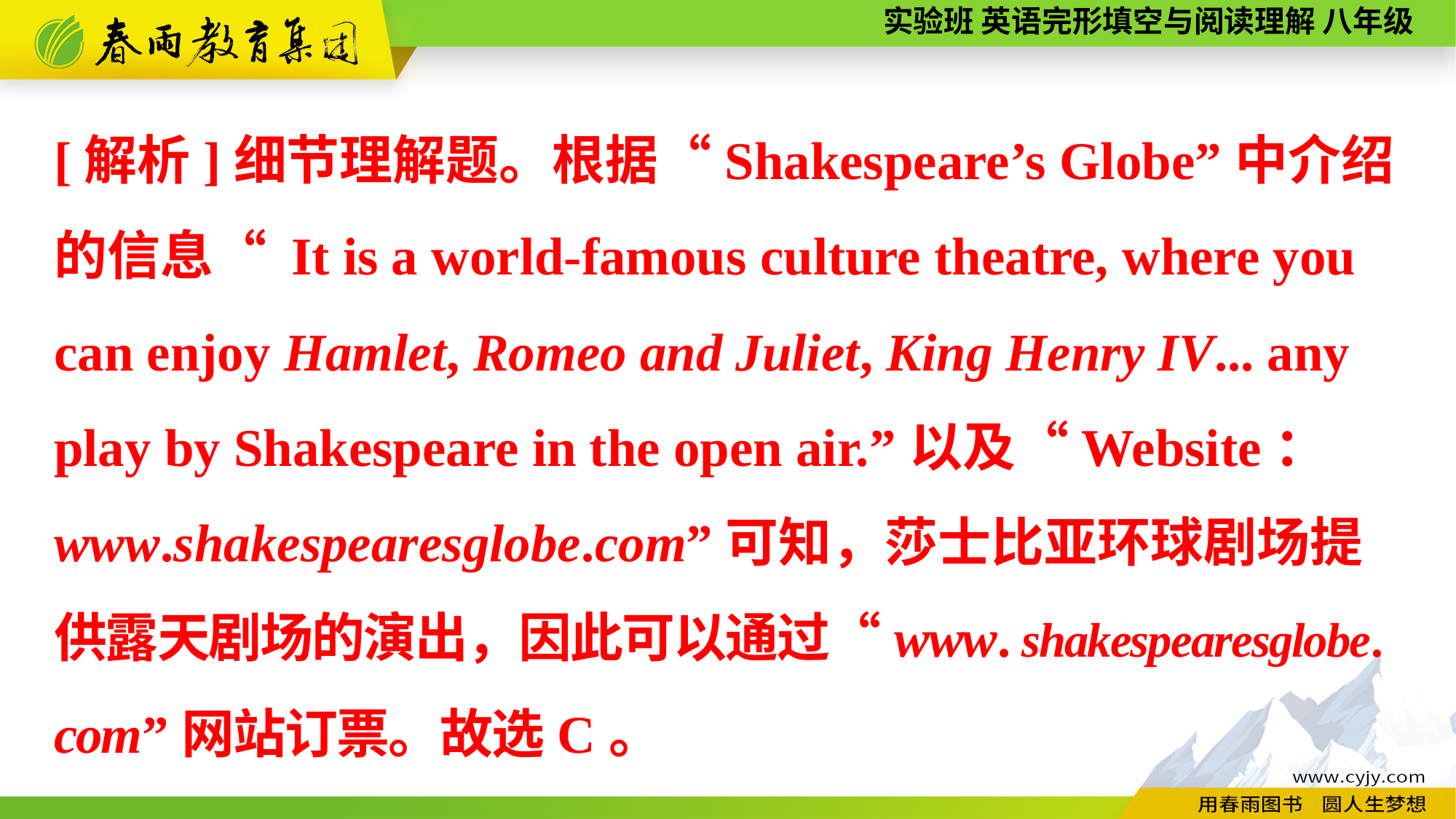

[解析]细节理解题。根据“Shakespeare’s Globe”中介绍的信息“ It is a world-famous culture theatre, where you can enjoy Hamlet, Romeo and Juliet, King Henry IV... any play by Shakespeare in the open air.”以及“Website： www.shakespearesglobe.com”可知，莎士比亚环球剧场提
供露天剧场的演出，因此可以通过“www. shakespearesglobe.
com”网站订票。故选C。